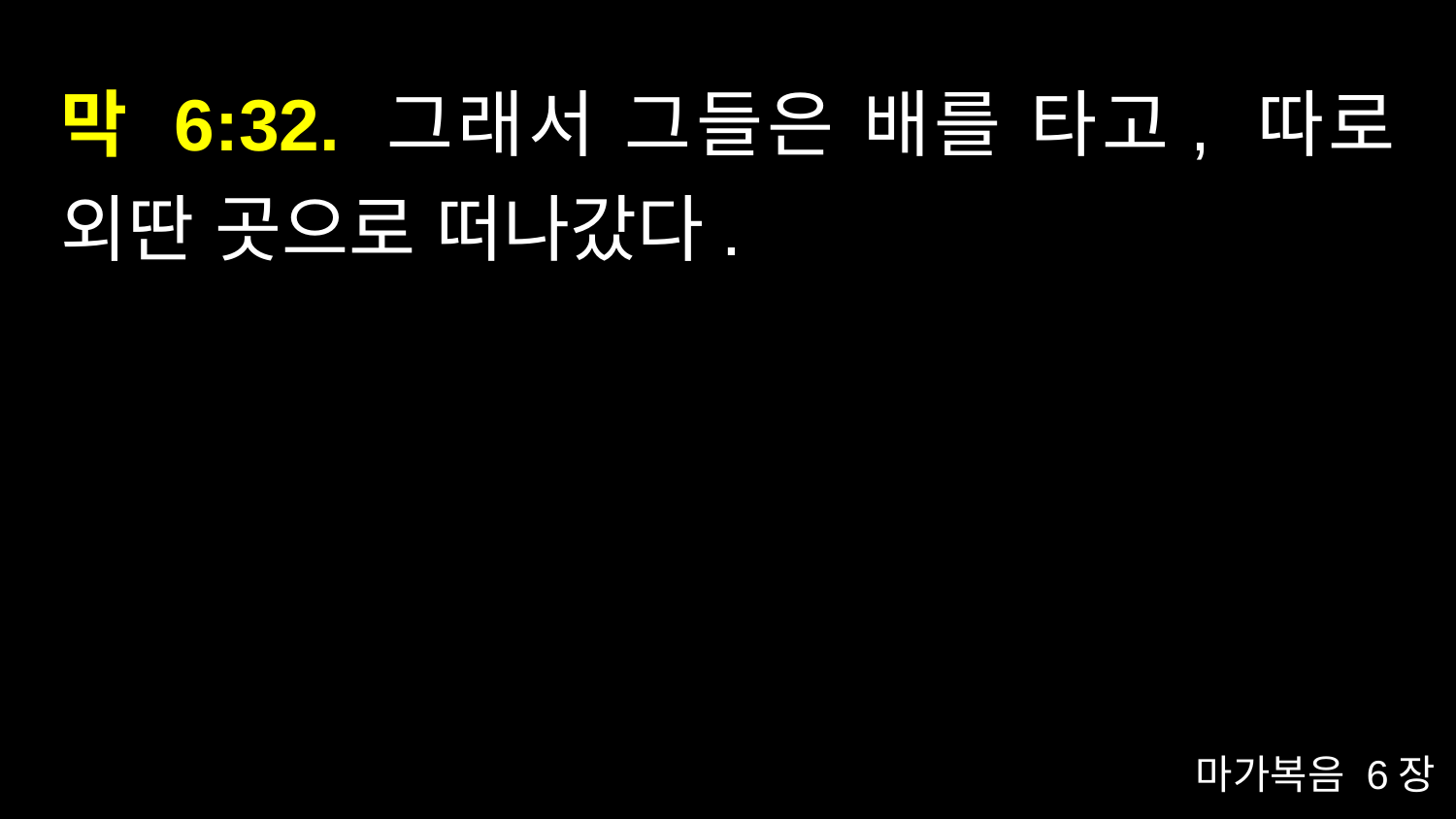

# 막 6:32. 그래서 그들은 배를 타고, 따로 외딴 곳으로 떠나갔다.
마가복음 6장